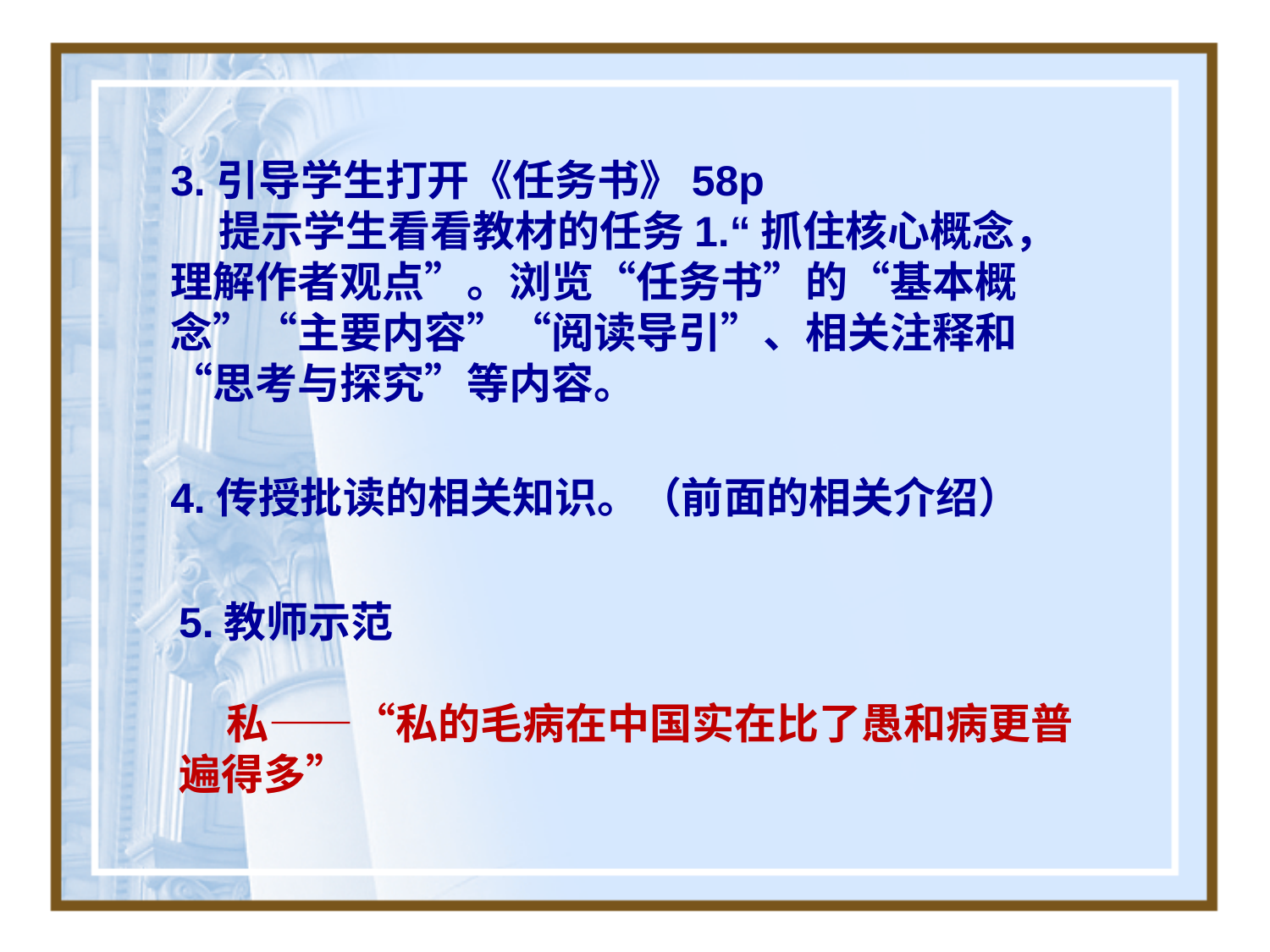

3.引导学生打开《任务书》58p
    提示学生看看教材的任务1.“抓住核心概念，理解作者观点”。浏览“任务书”的“基本概念”“主要内容”“阅读导引”、相关注释和“思考与探究”等内容。

4.传授批读的相关知识。（前面的相关介绍）
5.教师示范

    私——“私的毛病在中国实在比了愚和病更普遍得多”